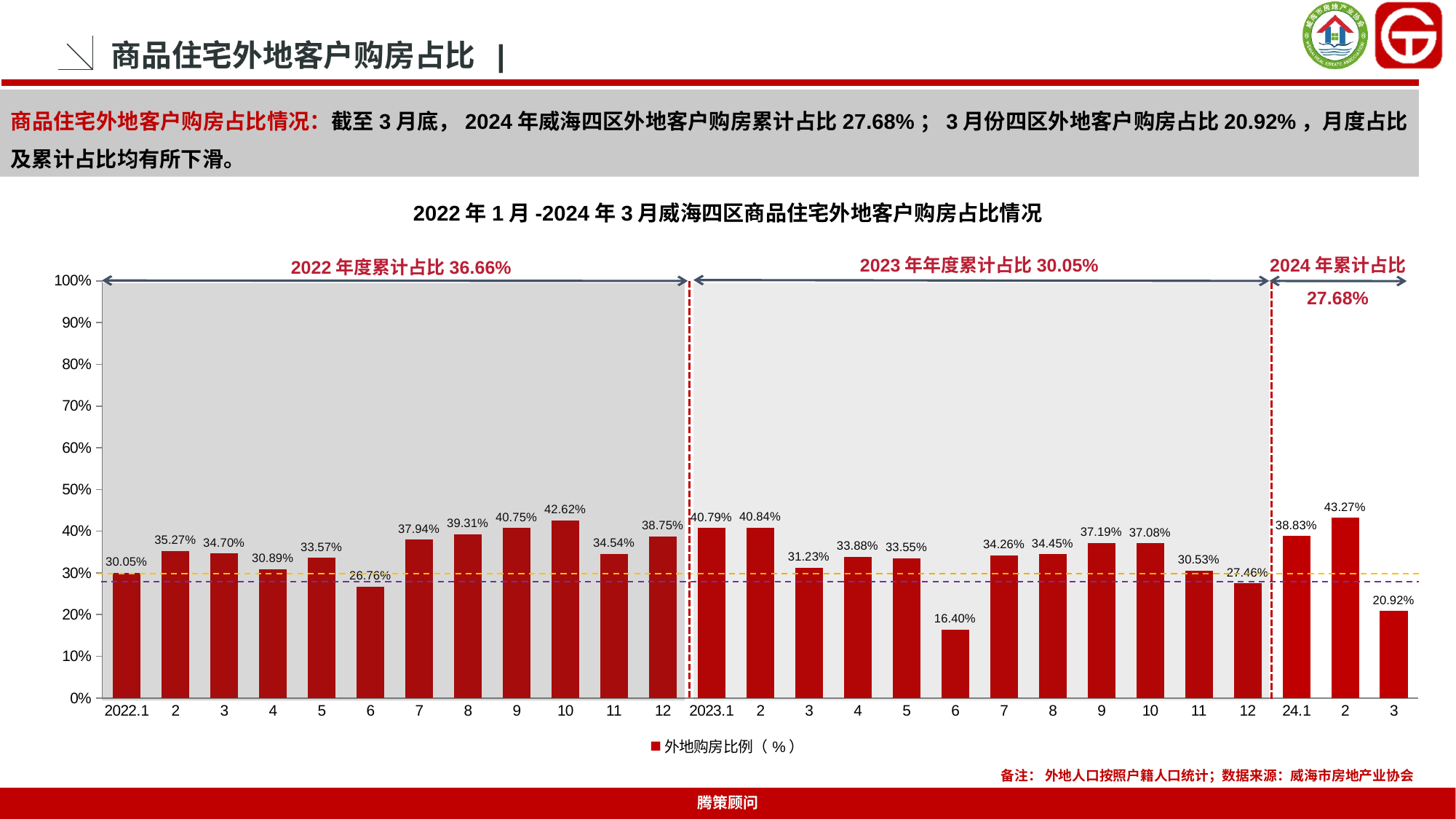

商品住宅外地客户购房占比  |
商品住宅外地客户购房占比情况：截至3月底，2024年威海四区外地客户购房累计占比27.68%；3月份四区外地客户购房占比20.92%，月度占比及累计占比均有所下滑。
2022年1月-2024年3月威海四区商品住宅外地客户购房占比情况
2024年累计占比
27.68%
2023年年度累计占比30.05%
2022年度累计占比36.66%

### Chart

| Category | 外地购房比例（%） |
|---|---|
| 2022.1 | 0.3005 |
| 2 | 0.3527 |
| 3 | 0.347 |
| 4 | 0.3089 |
| 5 | 0.3357 |
| 6 | 0.2676 |
| 7 | 0.3794 |
| 8 | 0.3931 |
| 9 | 0.4075 |
| 10 | 0.4262 |
| 11 | 0.3454 |
| 12 | 0.3875 |
| 2023.1 | 0.407864885910302 |
| 2 | 0.4084 |
| 3 | 0.3123 |
| 4 | 0.3388 |
| 5 | 0.3355 |
| 6 | 0.164 |
| 7 | 0.3426 |
| 8 | 0.3445 |
| 9 | 0.3719 |
| 10 | 0.3708 |
| 11 | 0.3053 |
| 12 | 0.2746 |
| 24.1 | 0.3883 |
| 2 | 0.4327 |
| 3 | 0.2092 |

备注： 外地人口按照户籍人口统计；数据来源：威海市房地产业协会